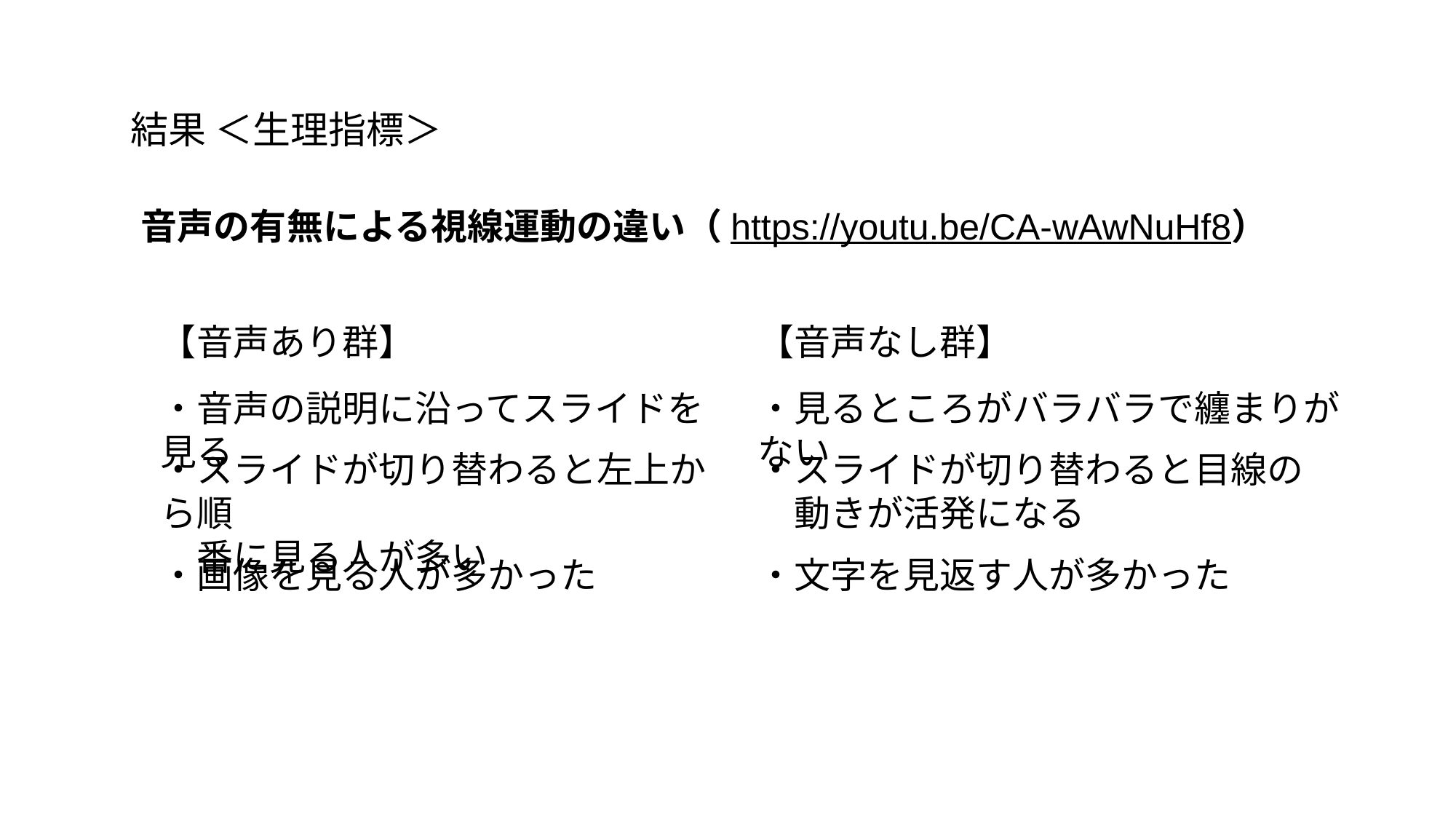

結果 ＜生理指標＞
音声の有無による視線運動の違い（https://youtu.be/CA-wAwNuHf8）
【音声あり群】
【音声なし群】
・音声の説明に沿ってスライドを見る
・見るところがバラバラで纏まりがない
・スライドが切り替わると左上から順
　番に見る人が多い
・スライドが切り替わると目線の
　動きが活発になる
・画像を見る人が多かった
・文字を見返す人が多かった